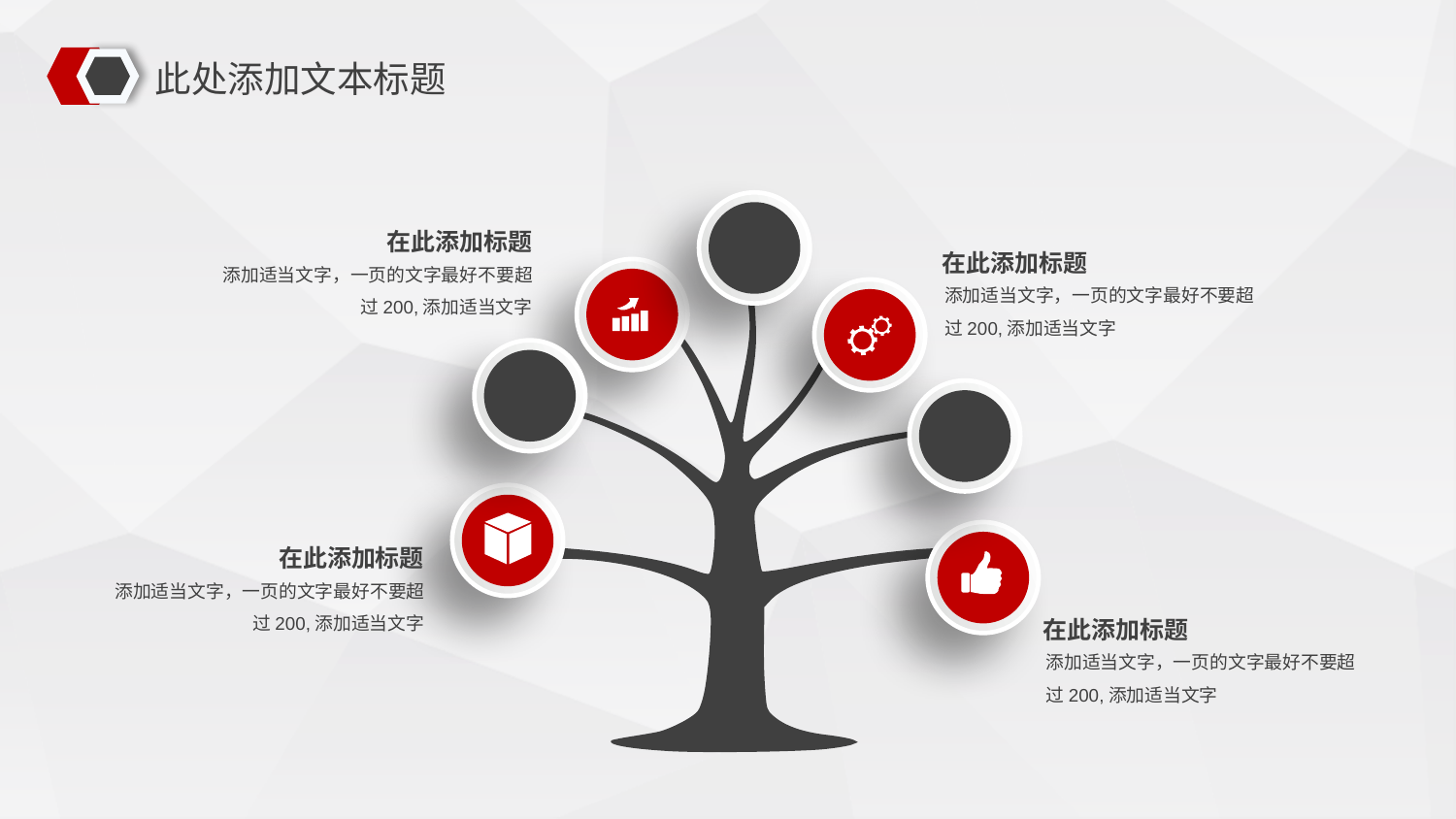

此处添加文本标题

在此添加标题
添加适当文字，一页的文字最好不要超过200,添加适当文字
在此添加标题
添加适当文字，一页的文字最好不要超过200,添加适当文字

在此添加标题
添加适当文字，一页的文字最好不要超过200,添加适当文字

在此添加标题
添加适当文字，一页的文字最好不要超过200,添加适当文字